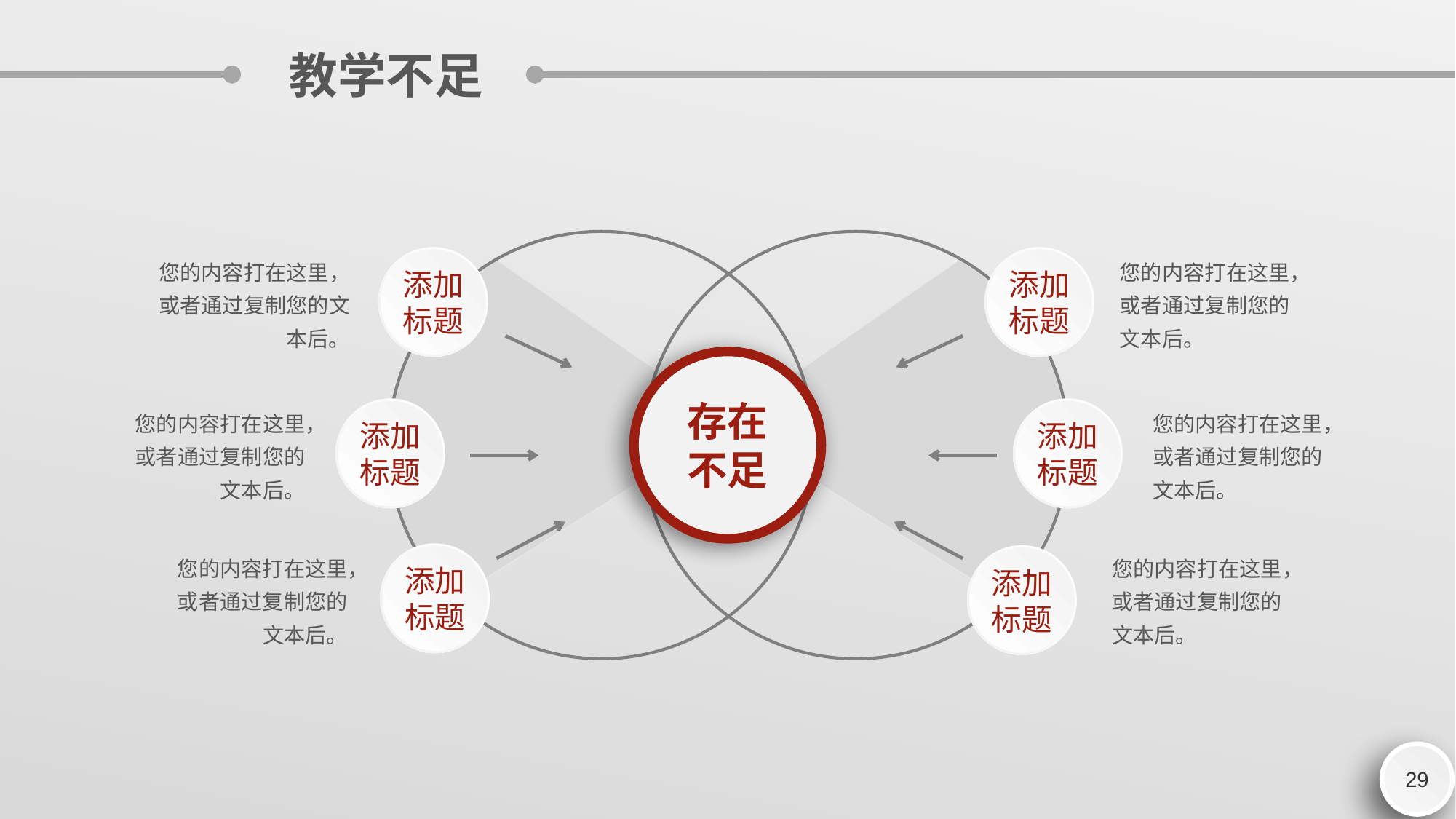

教学不足

您的内容打在这里，或者通过复制您的文本后。
您的内容打在这里，或者通过复制您的文本后。

添加标题

添加标题

存在不足
您的内容打在这里，或者通过复制您的文本后。
您的内容打在这里，或者通过复制您的文本后。

添加标题

添加标题
您的内容打在这里，或者通过复制您的文本后。
您的内容打在这里，或者通过复制您的文本后。

添加标题

添加标题